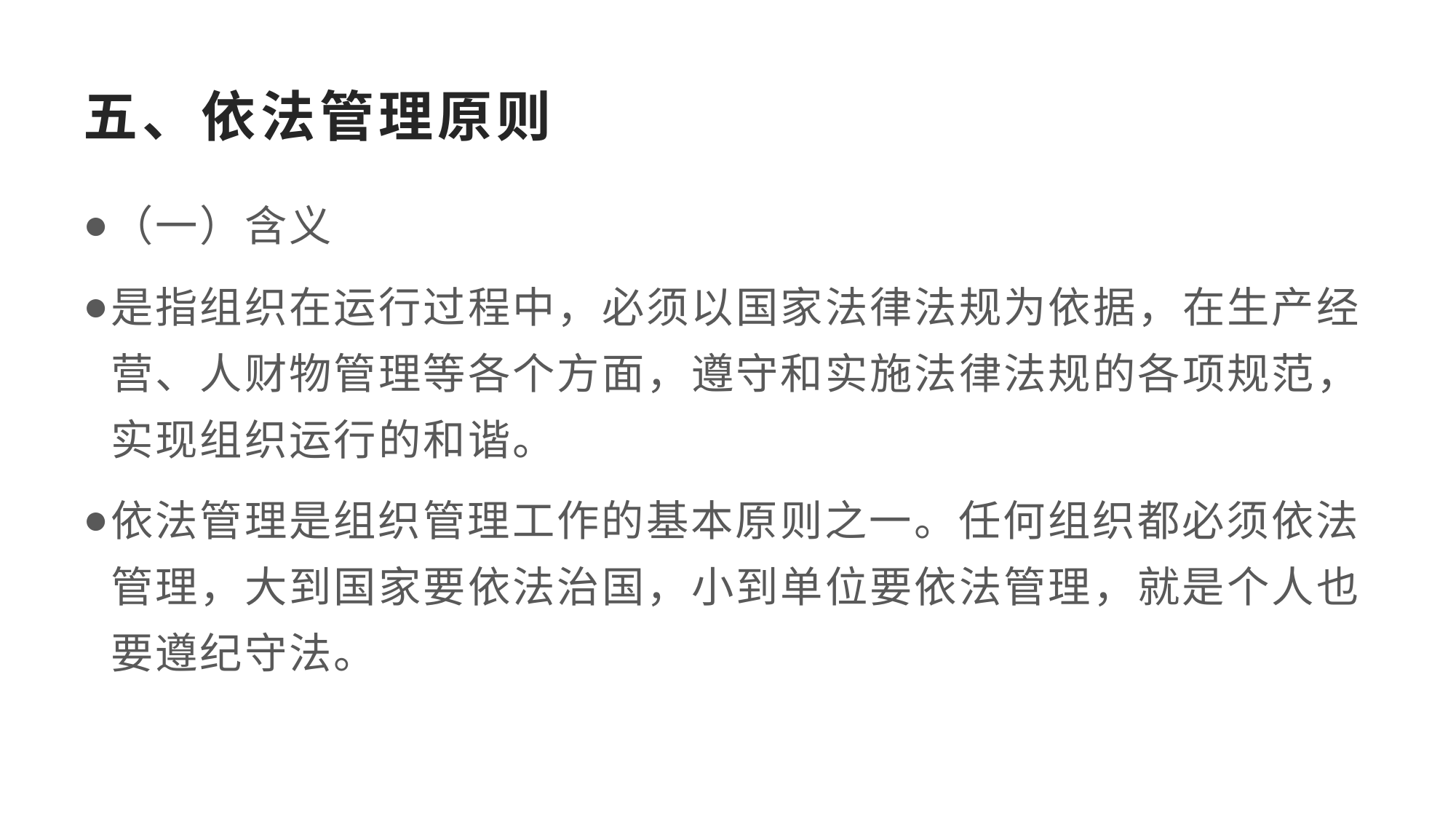

# 五、依法管理原则
（一）含义
是指组织在运行过程中，必须以国家法律法规为依据，在生产经营、人财物管理等各个方面，遵守和实施法律法规的各项规范，实现组织运行的和谐。
依法管理是组织管理工作的基本原则之一。任何组织都必须依法管理，大到国家要依法治国，小到单位要依法管理，就是个人也要遵纪守法。